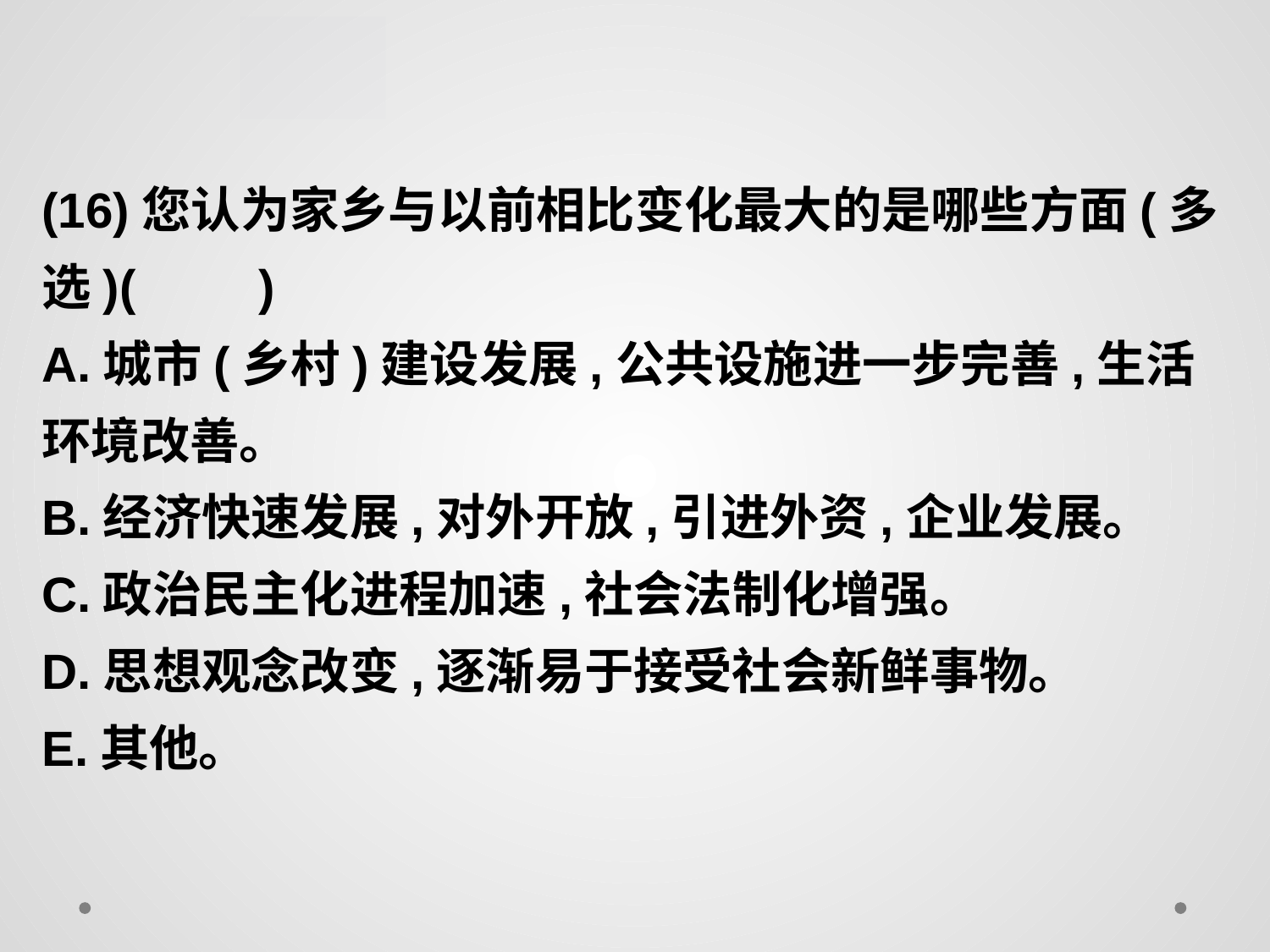

(16)您认为家乡与以前相比变化最大的是哪些方面(多选)(　　)
A.城市(乡村)建设发展,公共设施进一步完善,生活环境改善。
B.经济快速发展,对外开放,引进外资,企业发展。
C.政治民主化进程加速,社会法制化增强。
D.思想观念改变,逐渐易于接受社会新鲜事物。
E.其他。